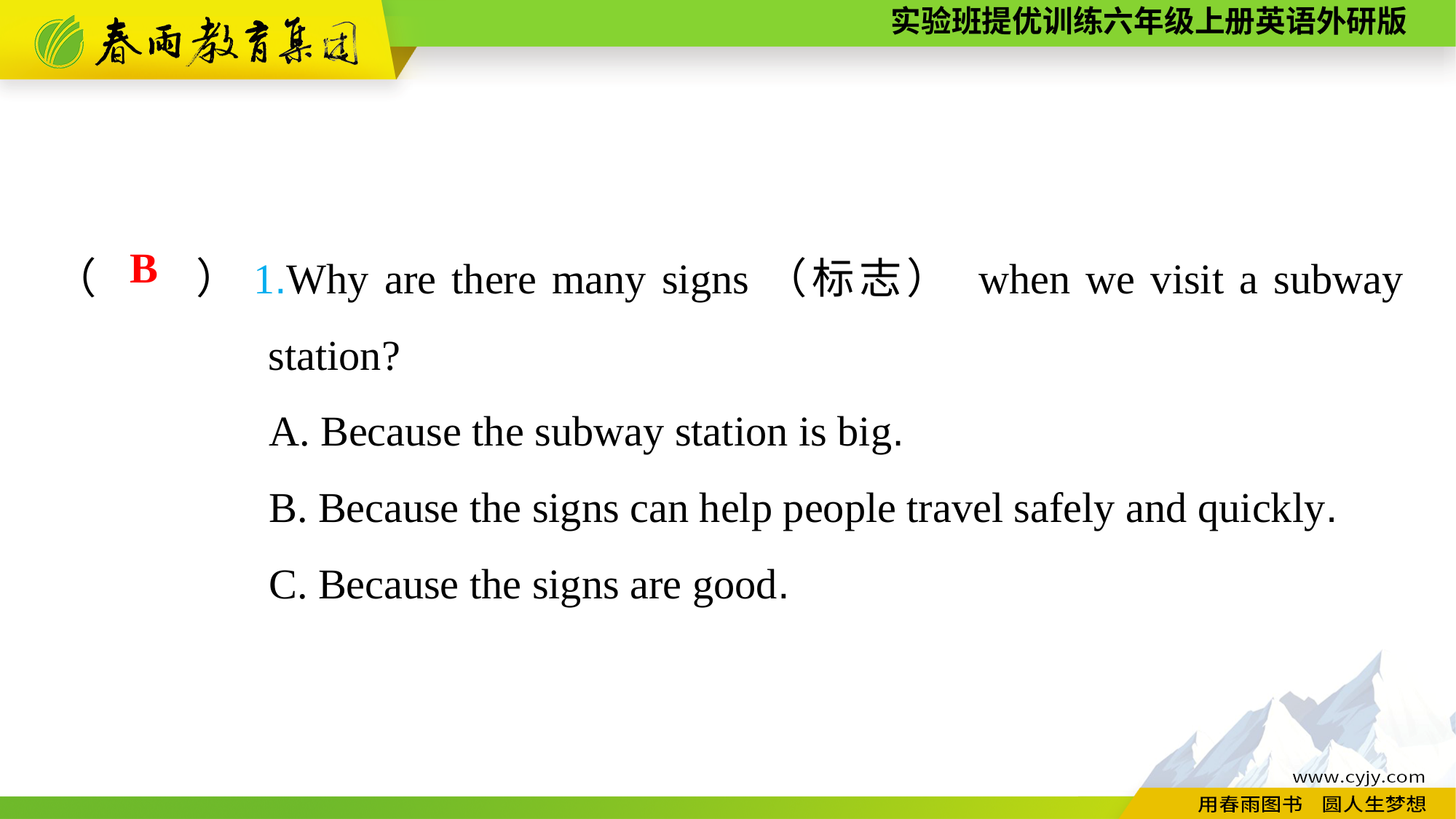

（　　）1.Why are there many signs（标志） when we visit a subway station?
A. Because the subway station is big.
B. Because the signs can help people travel safely and quickly.
C. Because the signs are good.
B